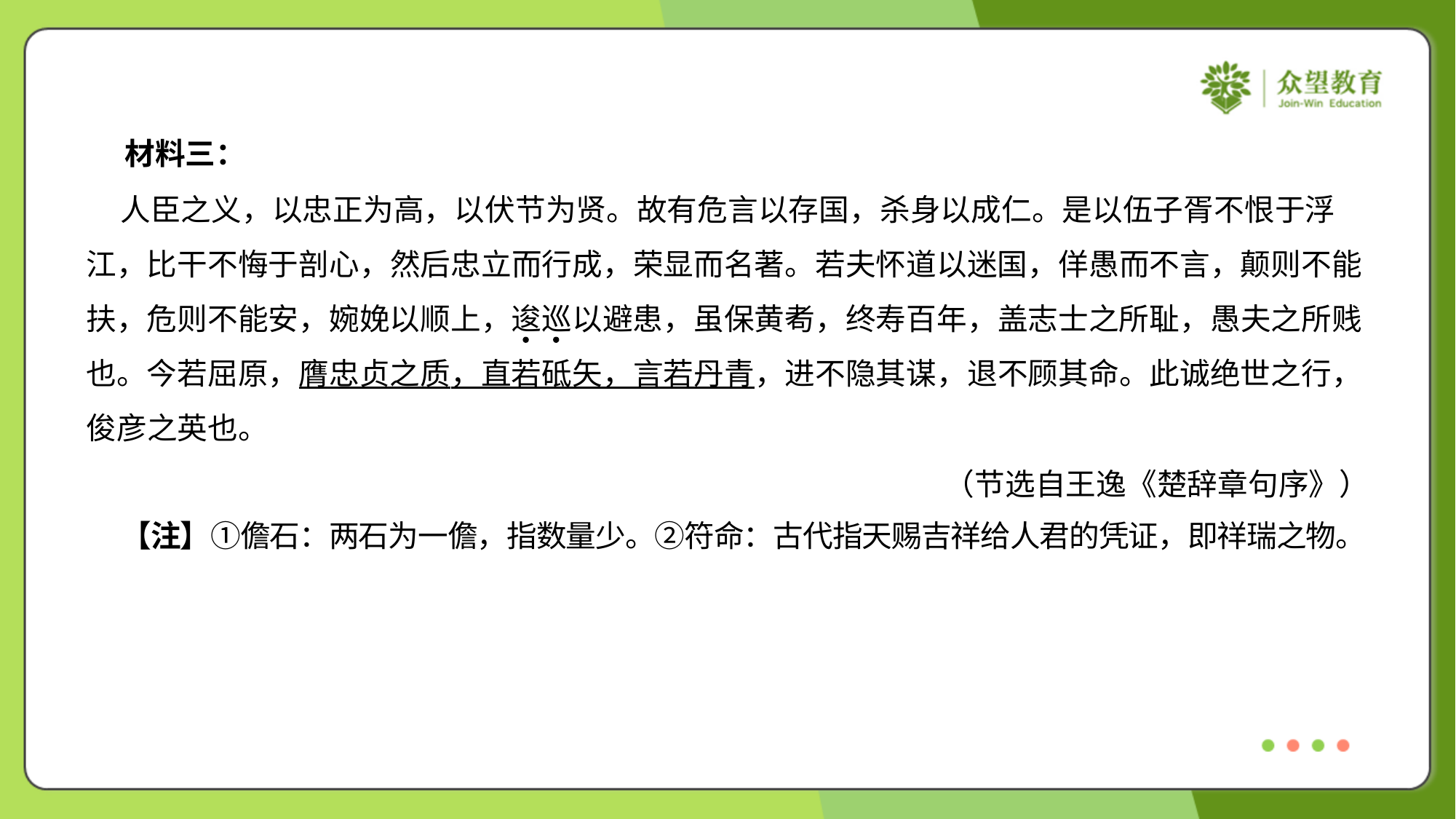

材料三：
    人臣之义，以忠正为高，以伏节为贤。故有危言以存国，杀身以成仁。是以伍子胥不恨于浮
江，比干不悔于剖心，然后忠立而行成，荣显而名著。若夫怀道以迷国，佯愚而不言，颠则不能
扶，危则不能安，婉娩以顺上，逡巡以避患，虽保黄耇，终寿百年，盖志士之所耻，愚夫之所贱
也。今若屈原，膺忠贞之质，直若砥矢，言若丹青，进不隐其谋，退不顾其命。此诚绝世之行，
俊彦之英也。
（节选自王逸《楚辞章句序》）
    【注】①儋石：两石为一儋，指数量少。②符命：古代指天赐吉祥给人君的凭证，即祥瑞之物。